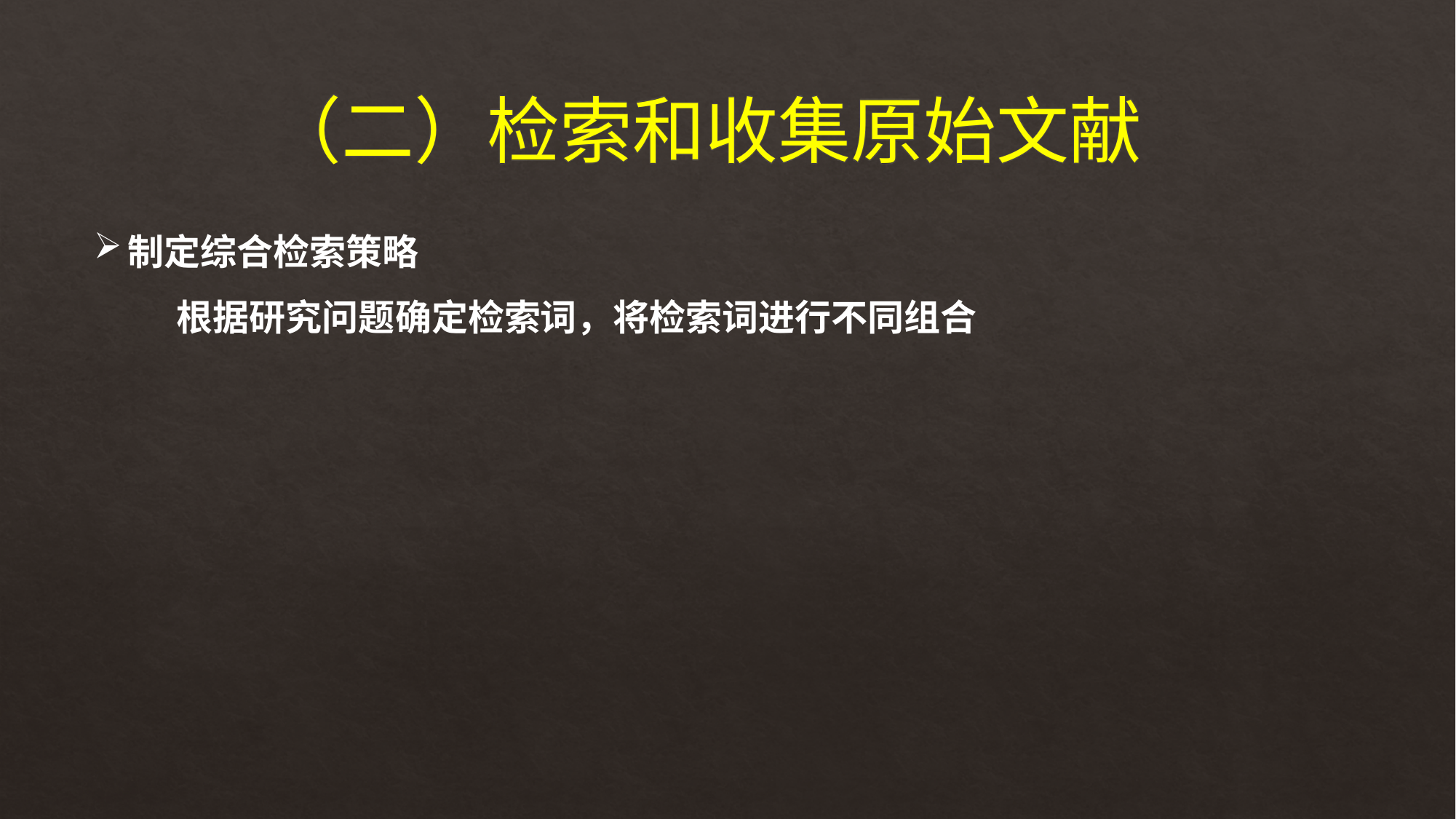

（二）检索和收集原始文献

制定综合检索策略
根据研究问题确定检索词，将检索词进行不同组合